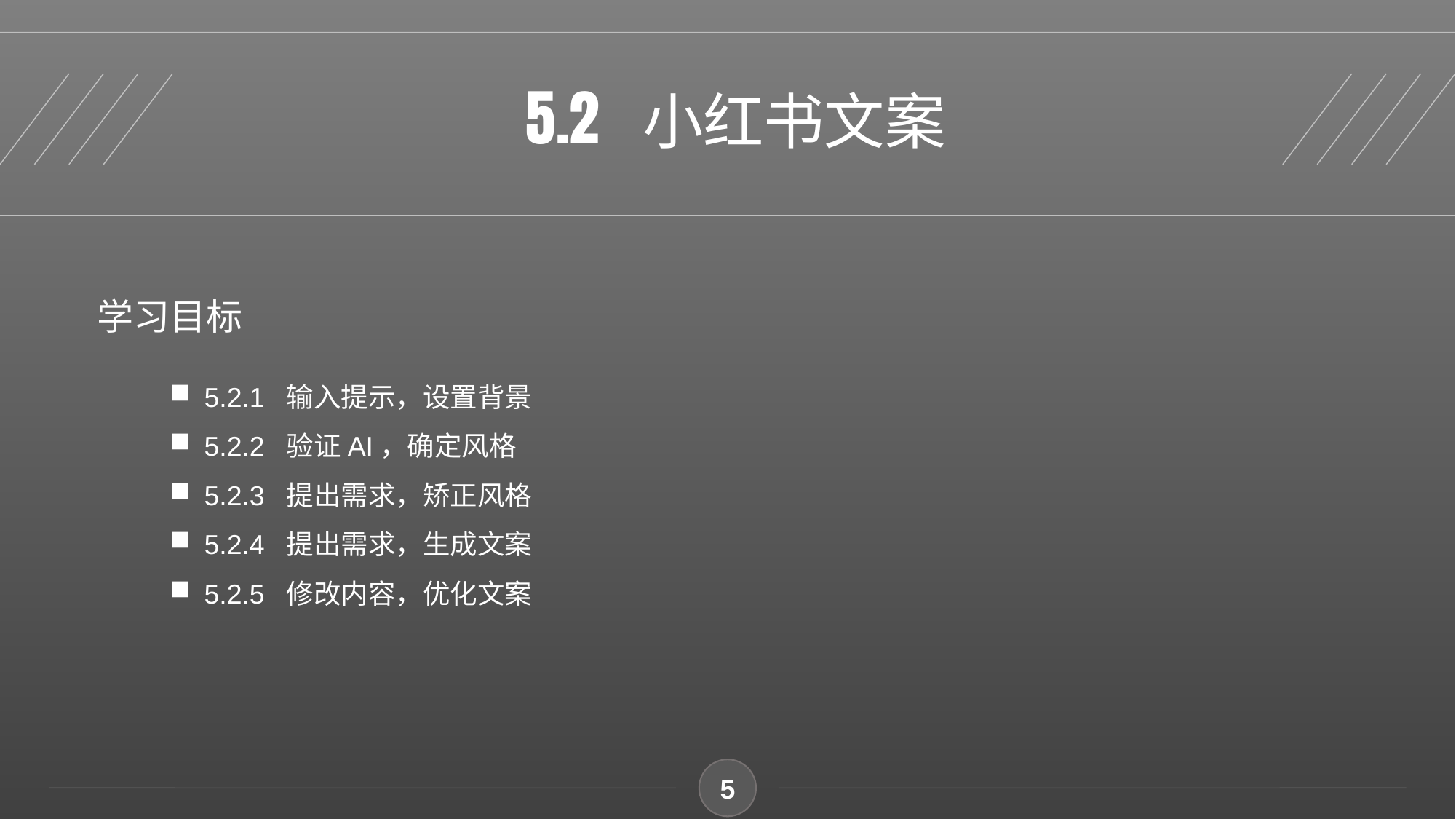

5.2  小红书文案

学习目标
5.2.1  输入提示，设置背景
5.2.2  验证AI，确定风格
5.2.3  提出需求，矫正风格
5.2.4  提出需求，生成文案
5.2.5  修改内容，优化文案